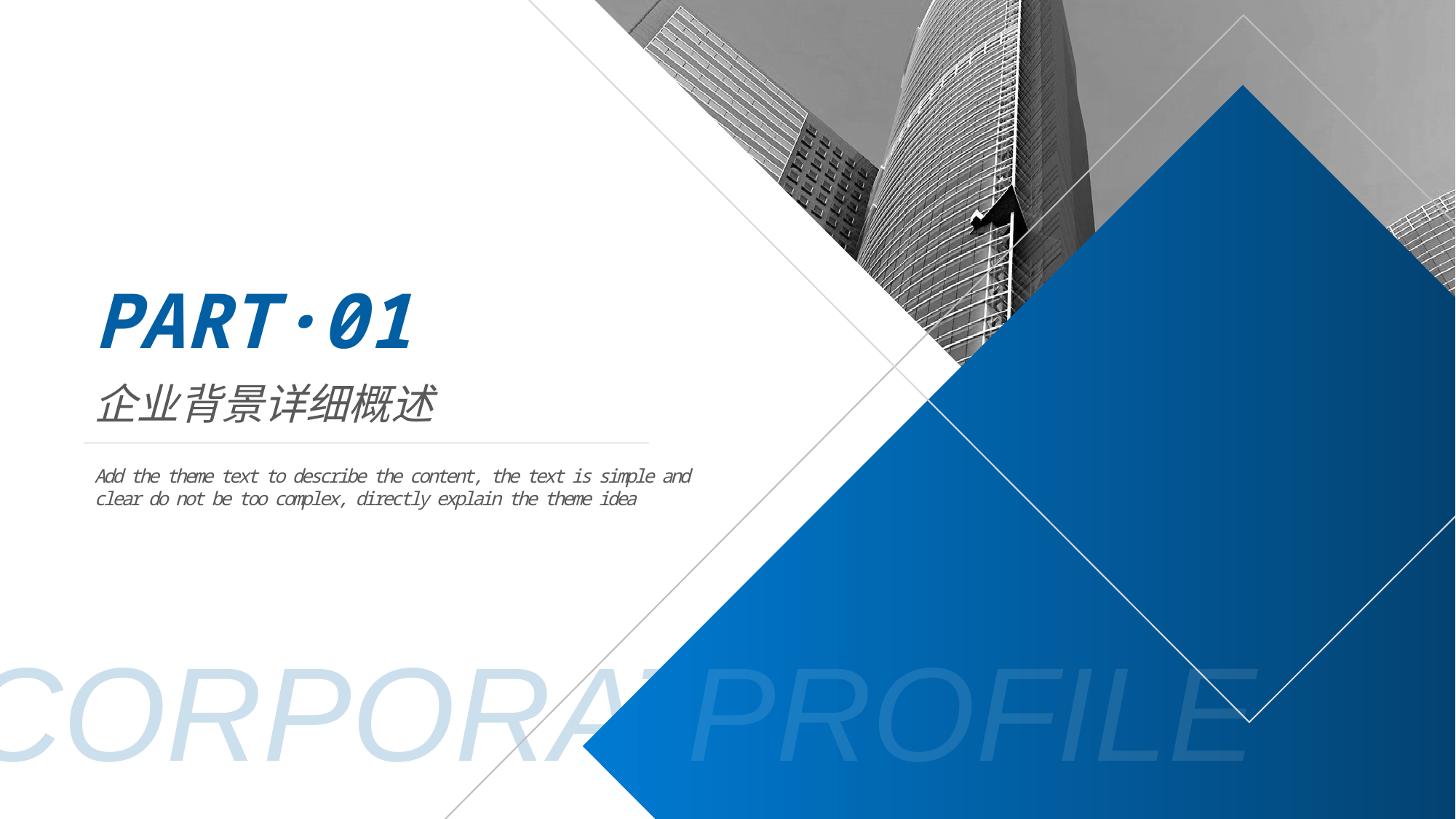

PART·01
企业背景详细概述
Add the theme text to describe the content, the text is simple and clear do not be too complex, directly explain the theme idea
CORPORATE
PROFILE